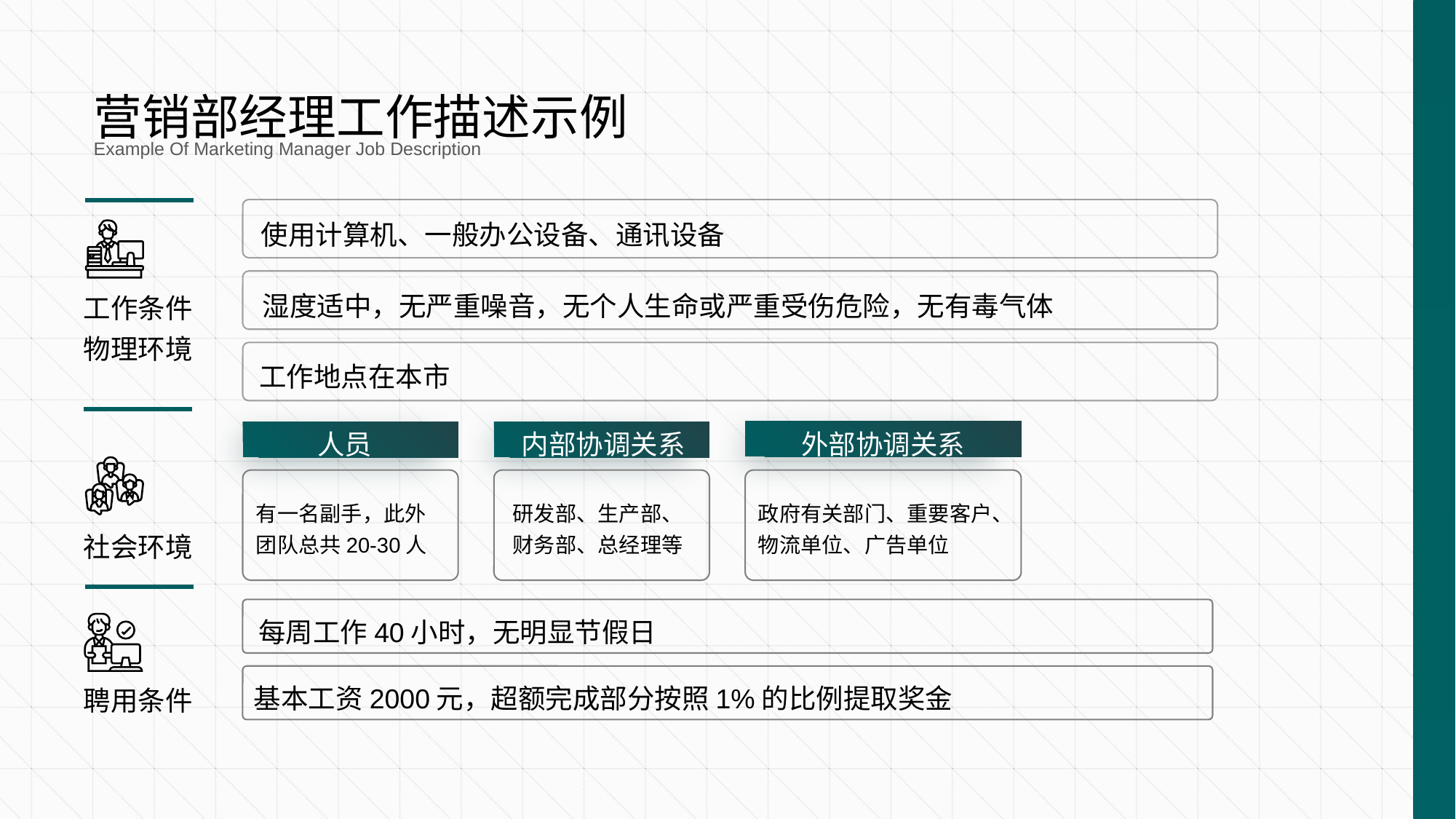

营销部经理工作描述示例
Example Of Marketing Manager Job Description

使用计算机、一般办公设备、通讯设备

工作条件
物理环境
湿度适中，无严重噪音，无个人生命或严重受伤危险，无有毒气体

工作地点在本市
人员
内部协调关系
外部协调关系

有一名副手，此外团队总共20-30人
研发部、生产部、财务部、总经理等
政府有关部门、重要客户、物流单位、广告单位

社会环境

每周工作40小时，无明显节假日

聘用条件
基本工资2000元，超额完成部分按照1%的比例提取奖金